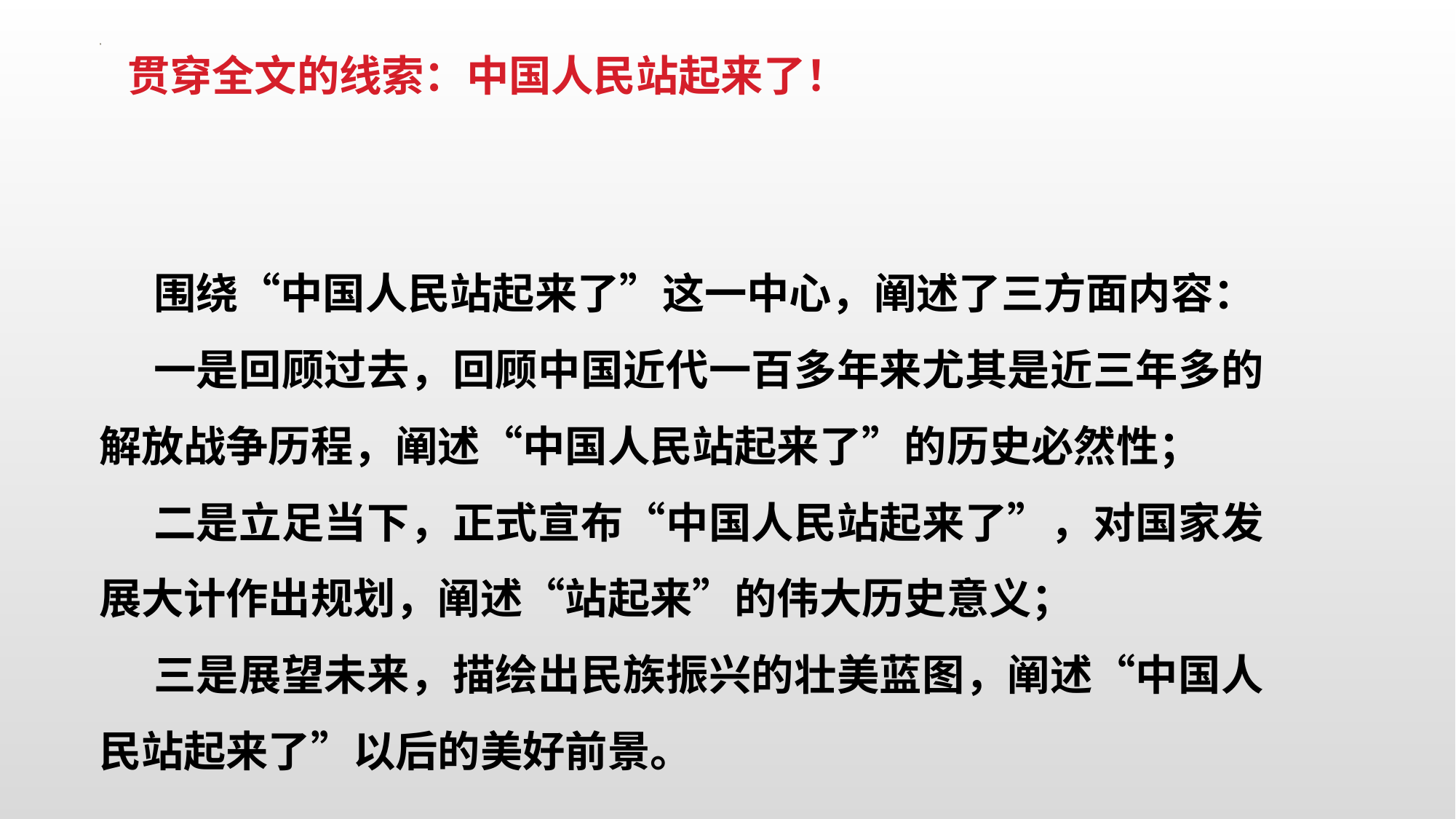

贯穿全文的线索：中国人民站起来了！
围绕“中国人民站起来了”这一中心，阐述了三方面内容：
一是回顾过去，回顾中国近代一百多年来尤其是近三年多的解放战争历程，阐述“中国人民站起来了”的历史必然性；
二是立足当下，正式宣布“中国人民站起来了”，对国家发展大计作出规划，阐述“站起来”的伟大历史意义；
三是展望未来，描绘出民族振兴的壮美蓝图，阐述“中国人民站起来了”以后的美好前景。